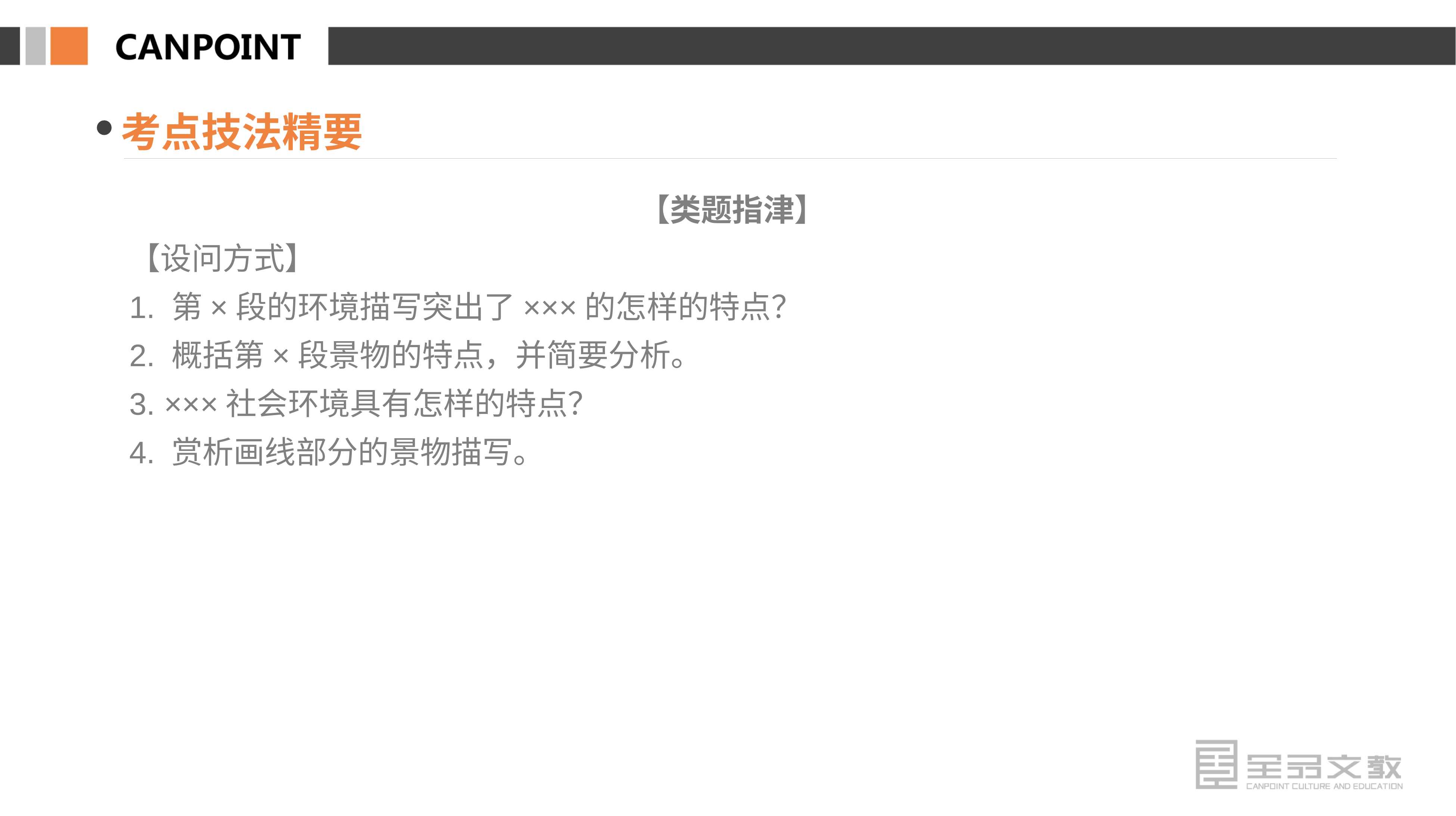

考点技法精要

【类题指津】
【设问方式】
1. 第×段的环境描写突出了×××的怎样的特点？
2. 概括第×段景物的特点，并简要分析。
3. ×××社会环境具有怎样的特点？
4. 赏析画线部分的景物描写。